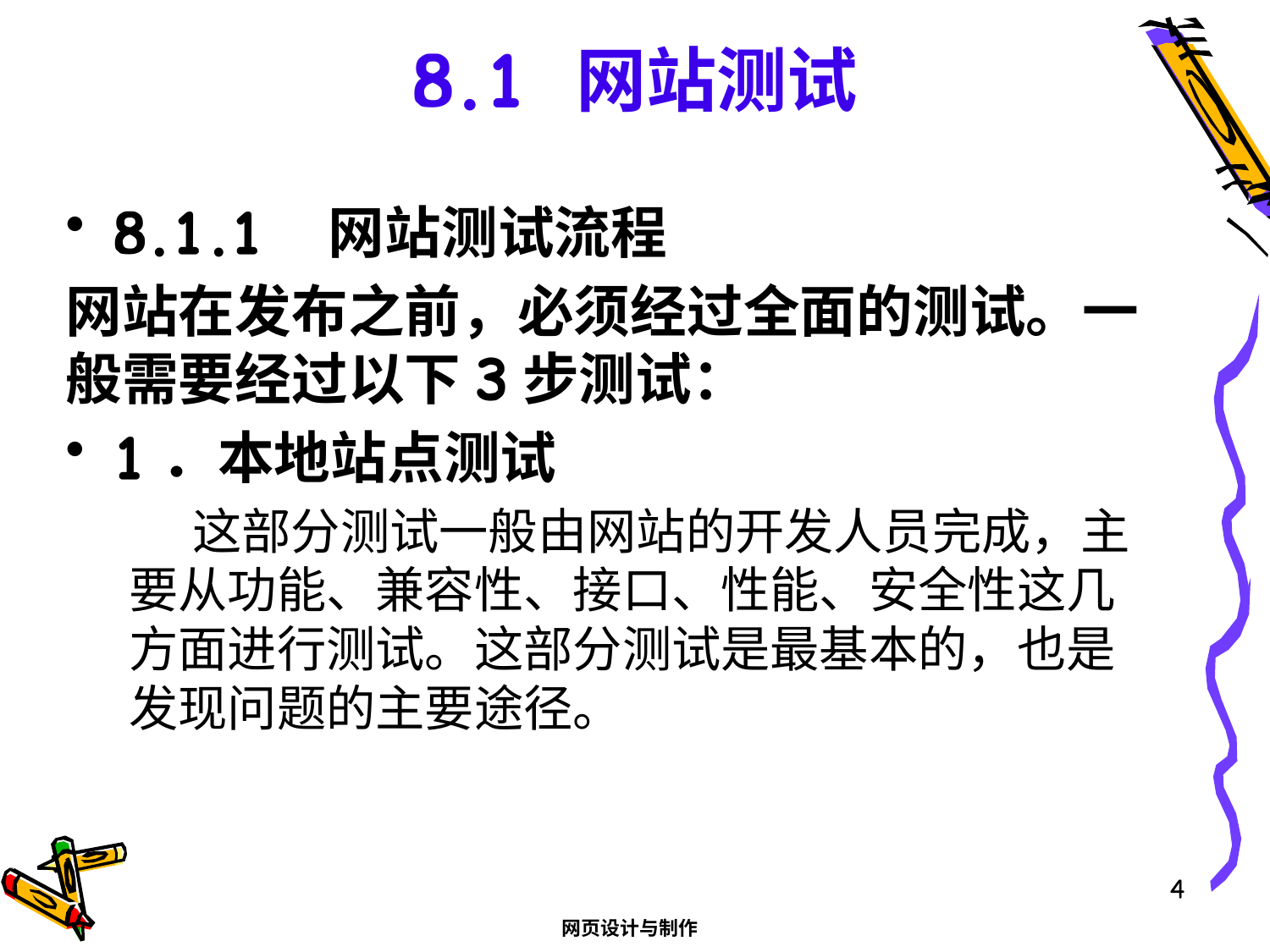

# 8.1 网站测试
8.1.1  网站测试流程
网站在发布之前，必须经过全面的测试。一般需要经过以下3步测试：
1．本地站点测试
这部分测试一般由网站的开发人员完成，主要从功能、兼容性、接口、性能、安全性这几方面进行测试。这部分测试是最基本的，也是发现问题的主要途径。
4
网页设计与制作